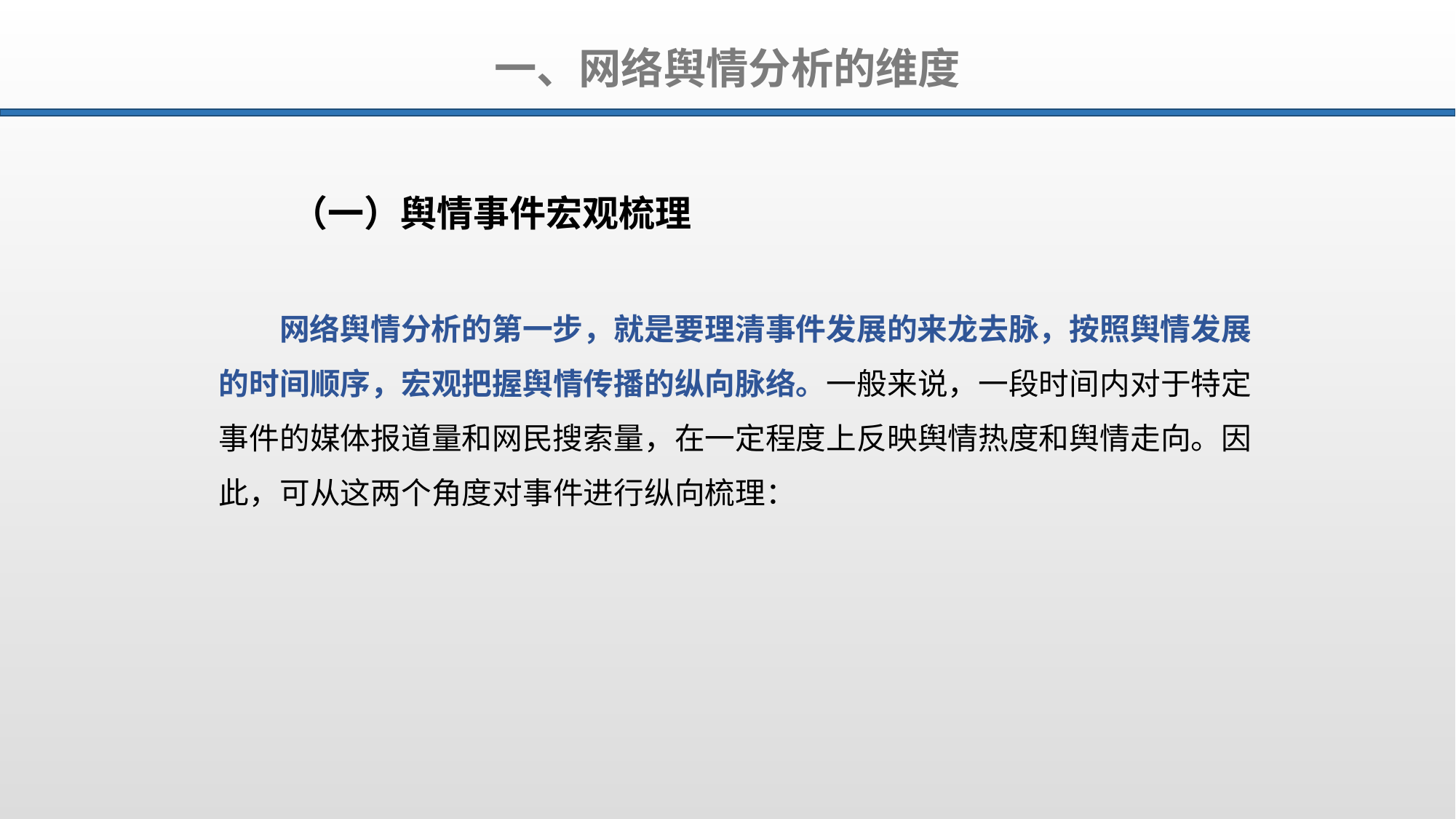

一、网络舆情分析的维度

（一）舆情事件宏观梳理
网络舆情分析的第一步，就是要理清事件发展的来龙去脉，按照舆情发展的时间顺序，宏观把握舆情传播的纵向脉络。一般来说，一段时间内对于特定事件的媒体报道量和网民搜索量，在一定程度上反映舆情热度和舆情走向。因此，可从这两个角度对事件进行纵向梳理：